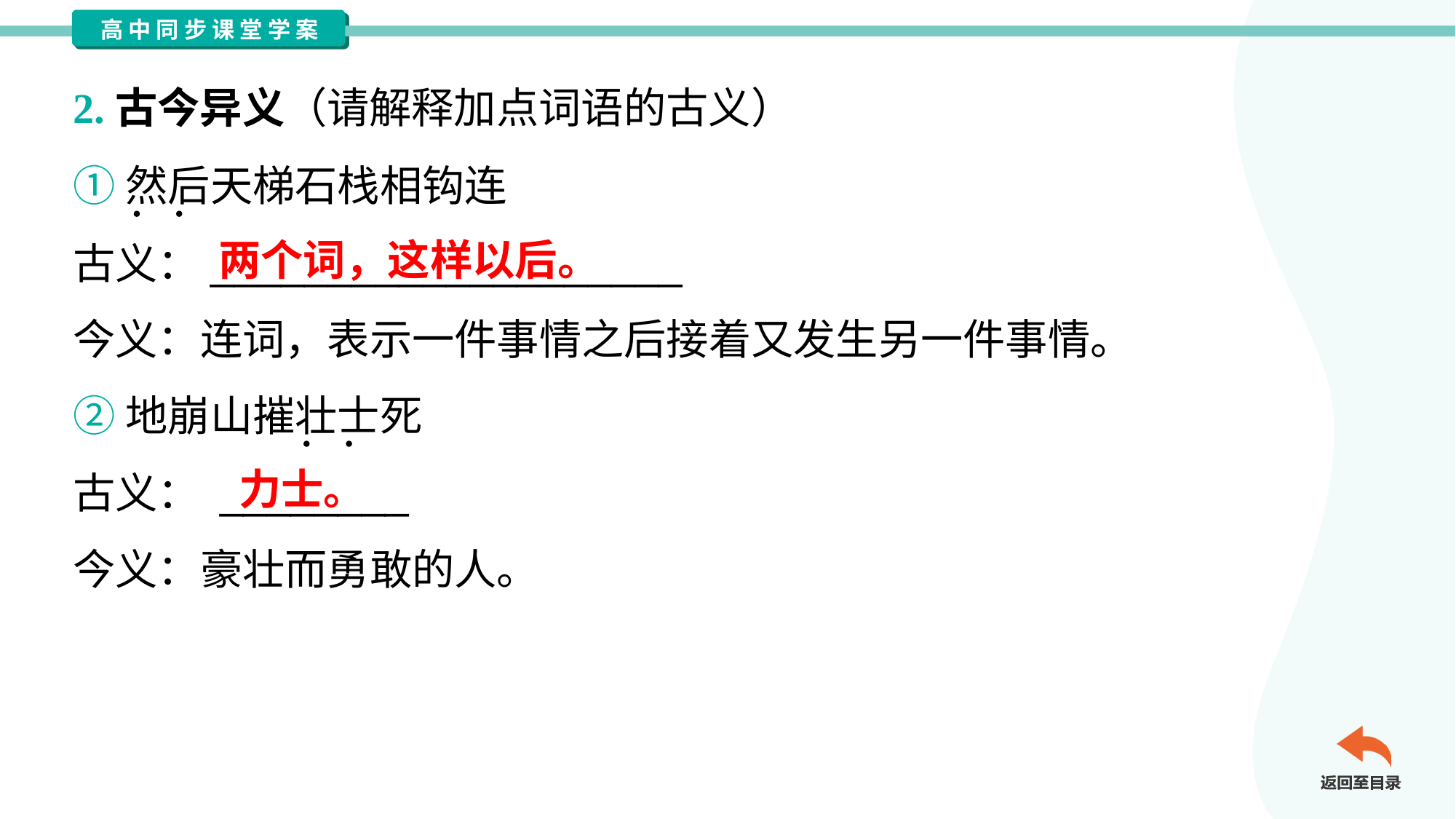

2.古今异义（请解释加点词语的古义）
①然后天梯石栈相钩连
古义：____________________
今义：连词，表示一件事情之后接着又发生另一件事情。
两个词，这样以后。

②地崩山摧壮士死
古义： ________
今义：豪壮而勇敢的人。
力士。